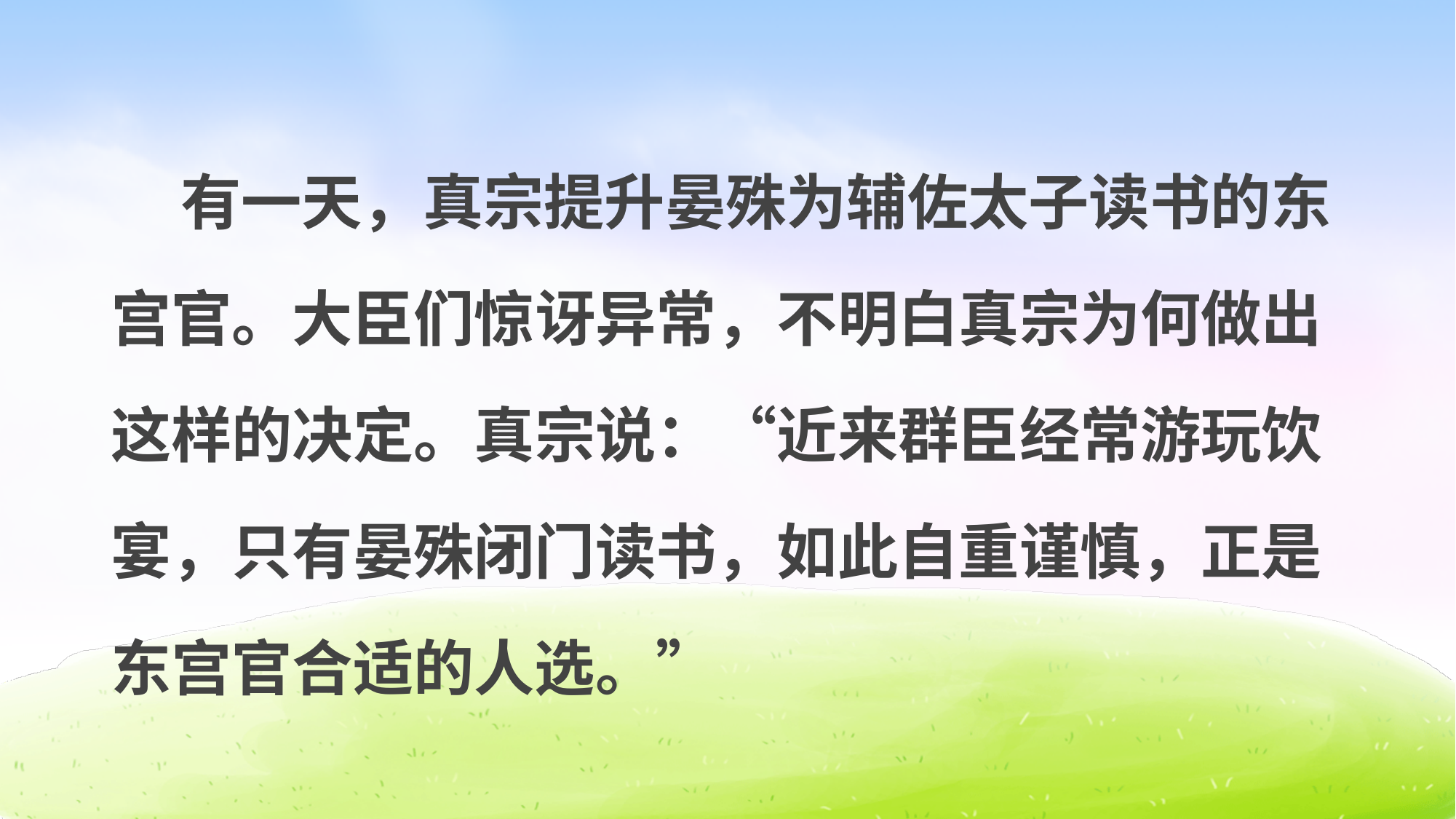

有一天，真宗提升晏殊为辅佐太子读书的东宫官。大臣们惊讶异常，不明白真宗为何做出这样的决定。真宗说：“近来群臣经常游玩饮宴，只有晏殊闭门读书，如此自重谨慎，正是东宫官合适的人选。”